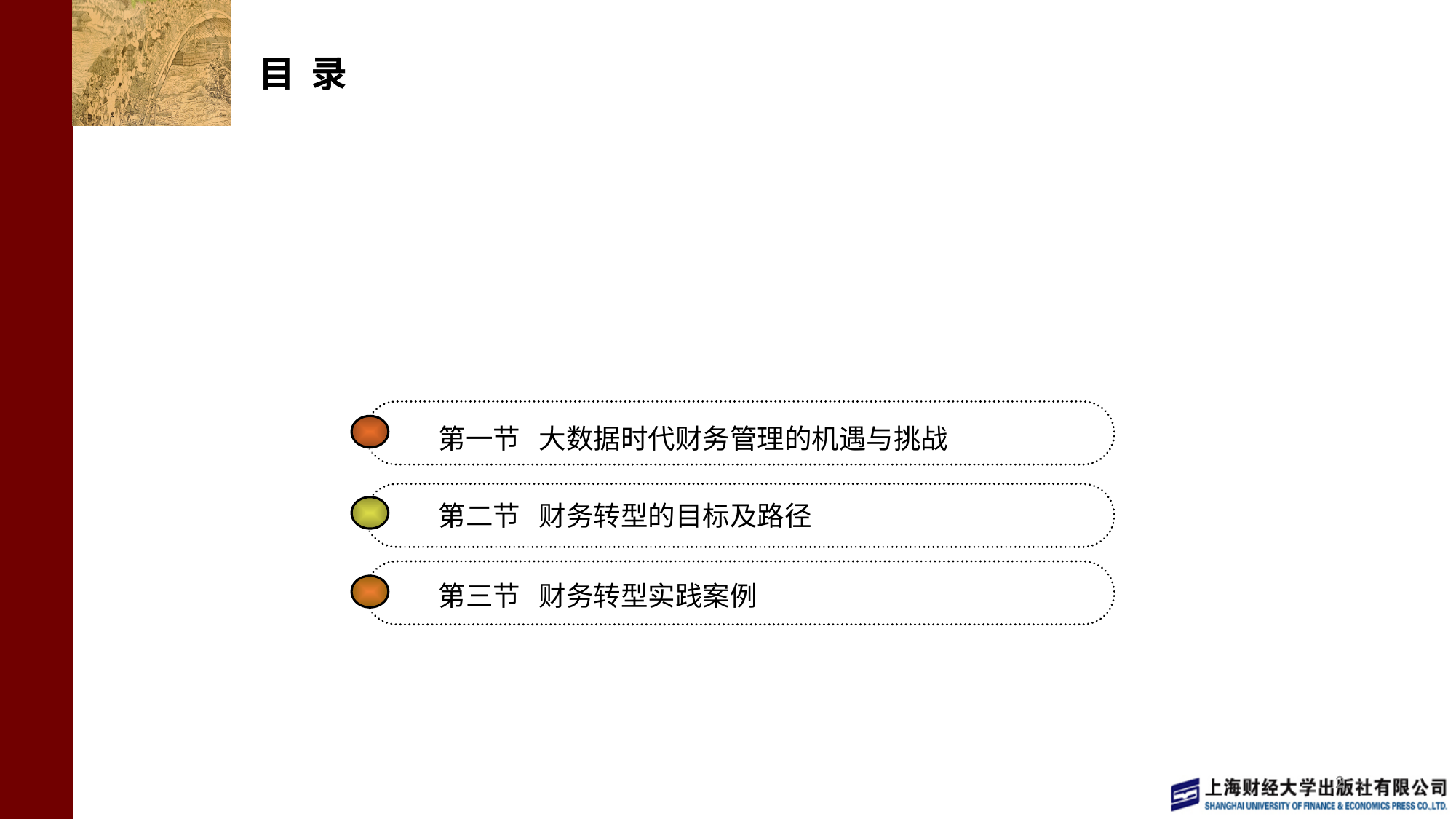

# 目  录

第一节   大数据时代财务管理的机遇与挑战

第二节   财务转型的目标及路径

第三节   财务转型实践案例

2